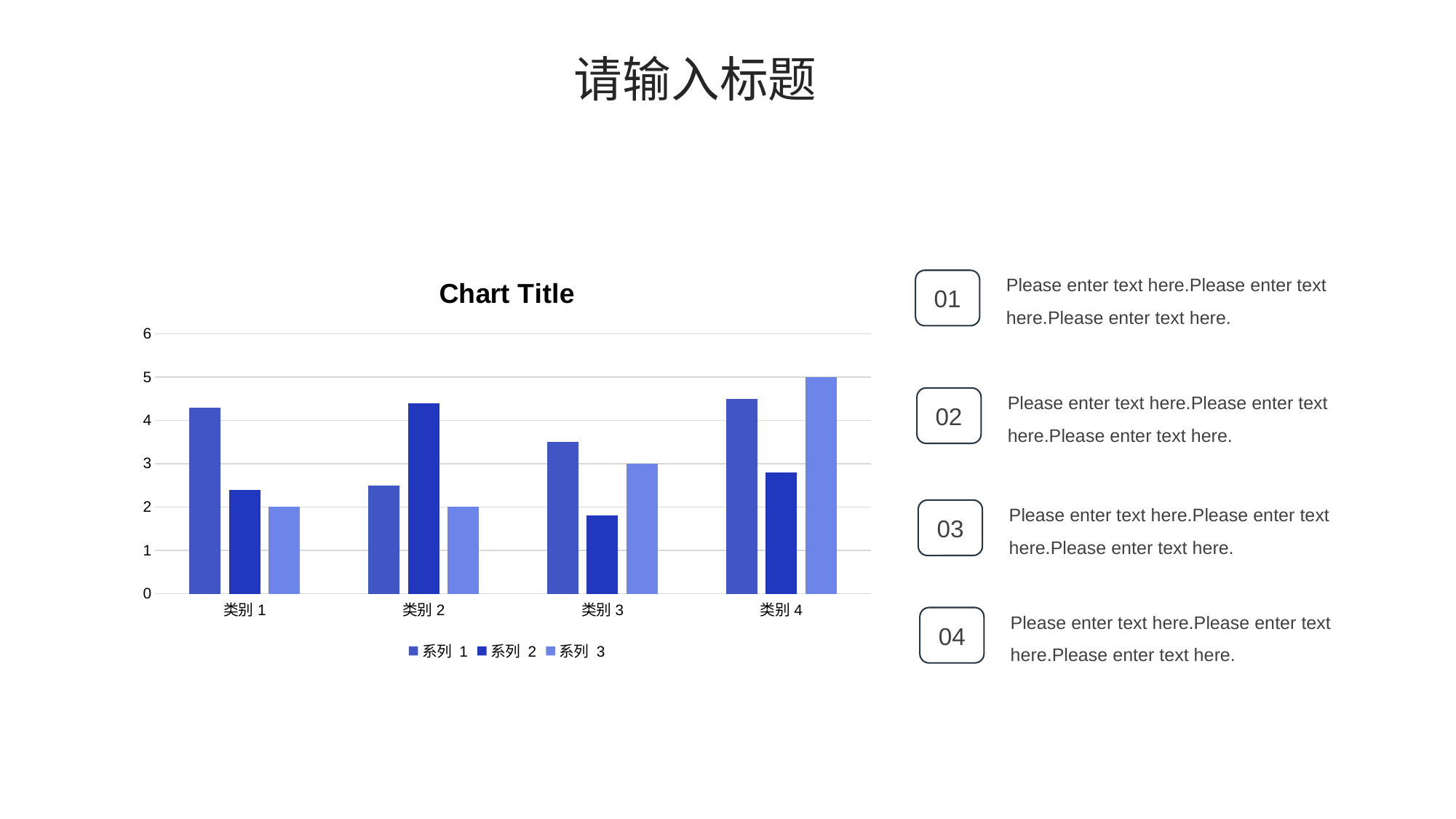

请输入标题

### Chart:

| Category | 系列 1 | 系列 2 | 系列 3 |
|---|---|---|---|
| 类别1 | 4.3 | 2.4 | 2.0 |
| 类别2 | 2.5 | 4.4 | 2.0 |
| 类别3 | 3.5 | 1.8 | 3.0 |
| 类别4 | 4.5 | 2.8 | 5.0 |
Please enter text here.Please enter text here.Please enter text here.
01
Please enter text here.Please enter text here.Please enter text here.
02
Please enter text here.Please enter text here.Please enter text here.
03
Please enter text here.Please enter text here.Please enter text here.
04